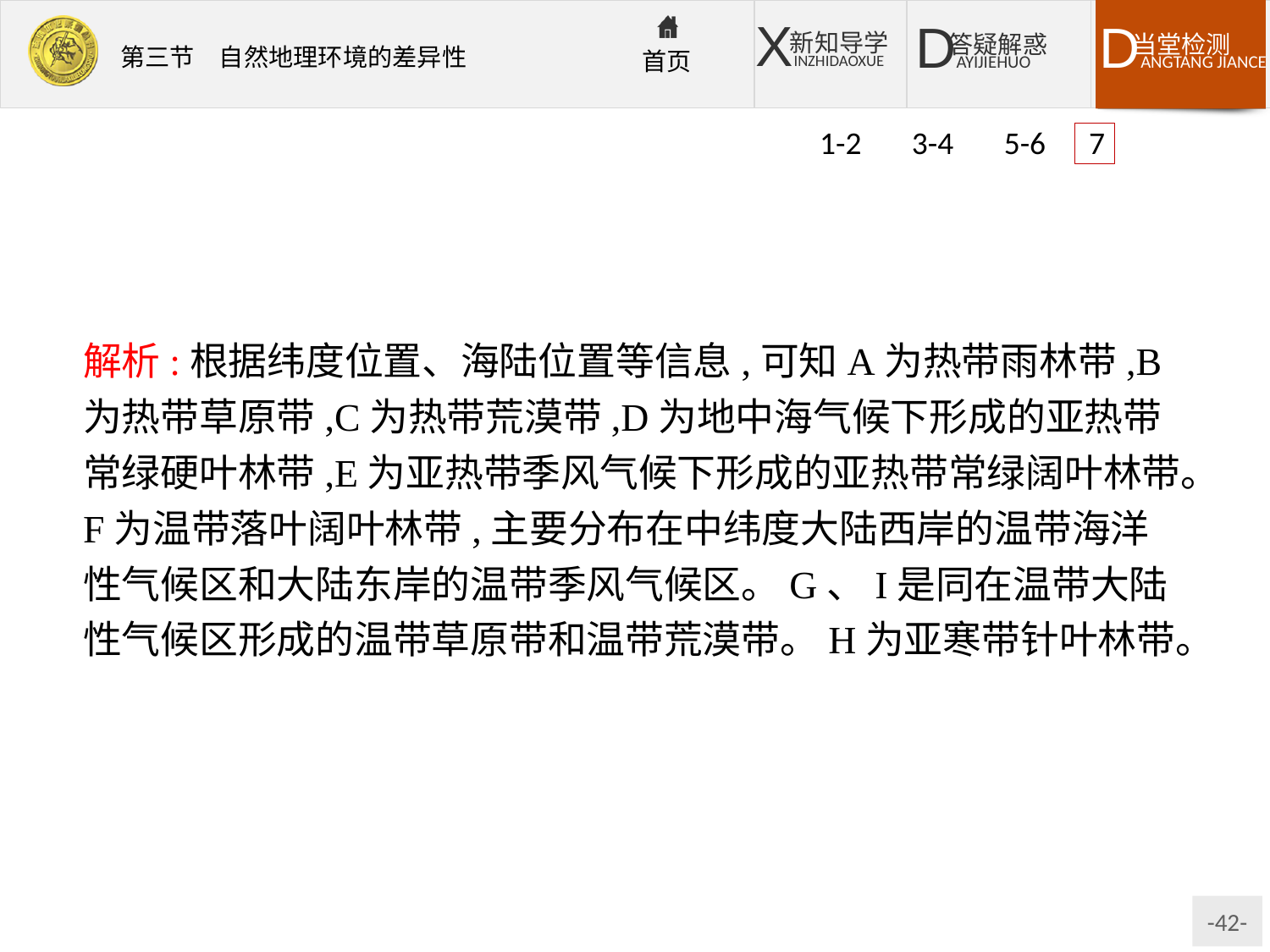

1-2       3-4       5-6      7

解析:根据纬度位置、海陆位置等信息,可知A为热带雨林带,B为热带草原带,C为热带荒漠带,D为地中海气候下形成的亚热带常绿硬叶林带,E为亚热带季风气候下形成的亚热带常绿阔叶林带。F为温带落叶阔叶林带,主要分布在中纬度大陆西岸的温带海洋性气候区和大陆东岸的温带季风气候区。G、I是同在温带大陆性气候区形成的温带草原带和温带荒漠带。H为亚寒带针叶林带。